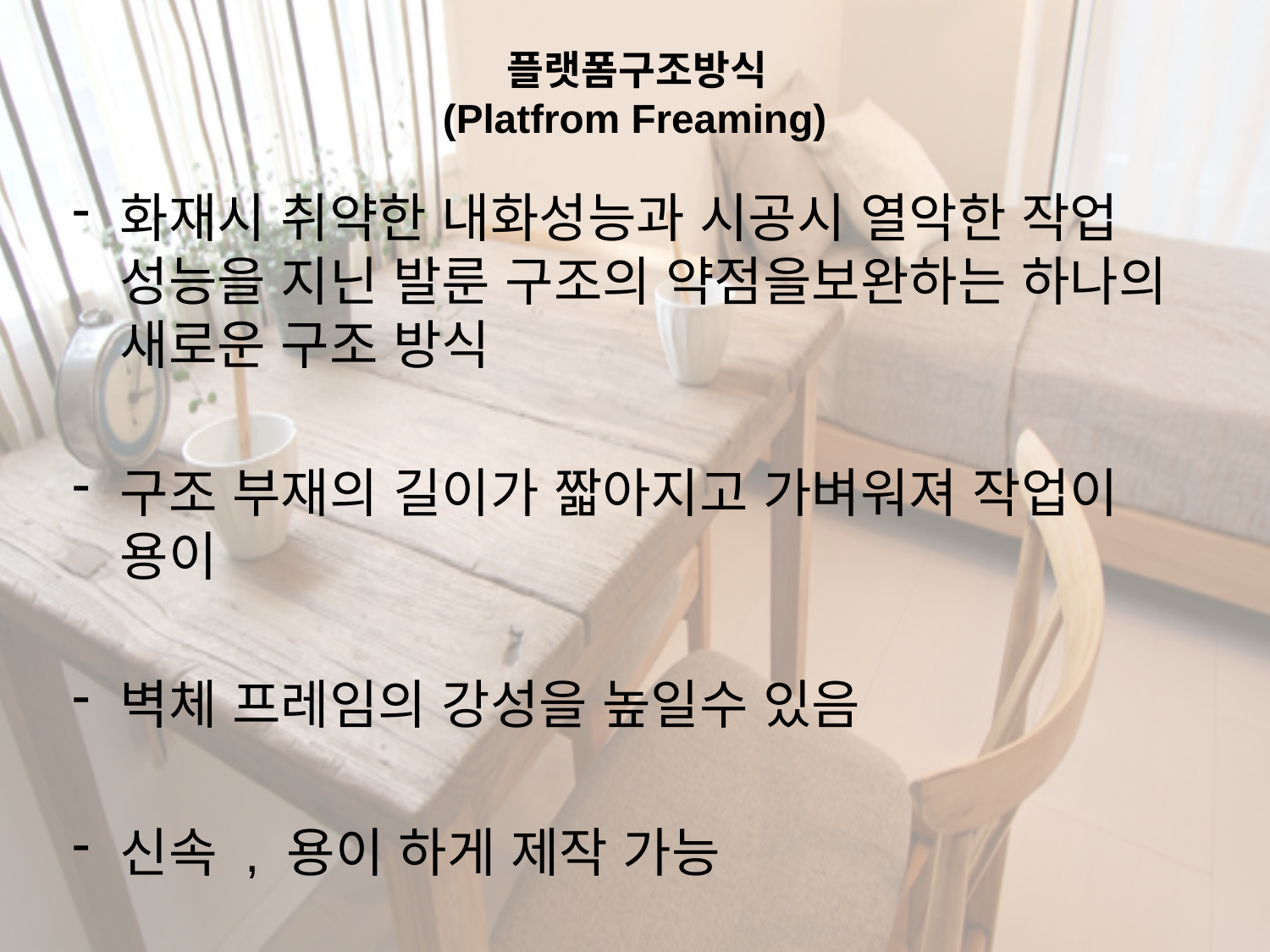

# 플랫폼구조방식 (Platfrom Freaming)
화재시 취약한 내화성능과 시공시 열악한 작업 성능을 지닌 발룬 구조의 약점을보완하는 하나의 새로운 구조 방식

구조 부재의 길이가 짧아지고 가벼워져 작업이 용이

벽체 프레임의 강성을 높일수 있음

신속 , 용이 하게 제작 가능